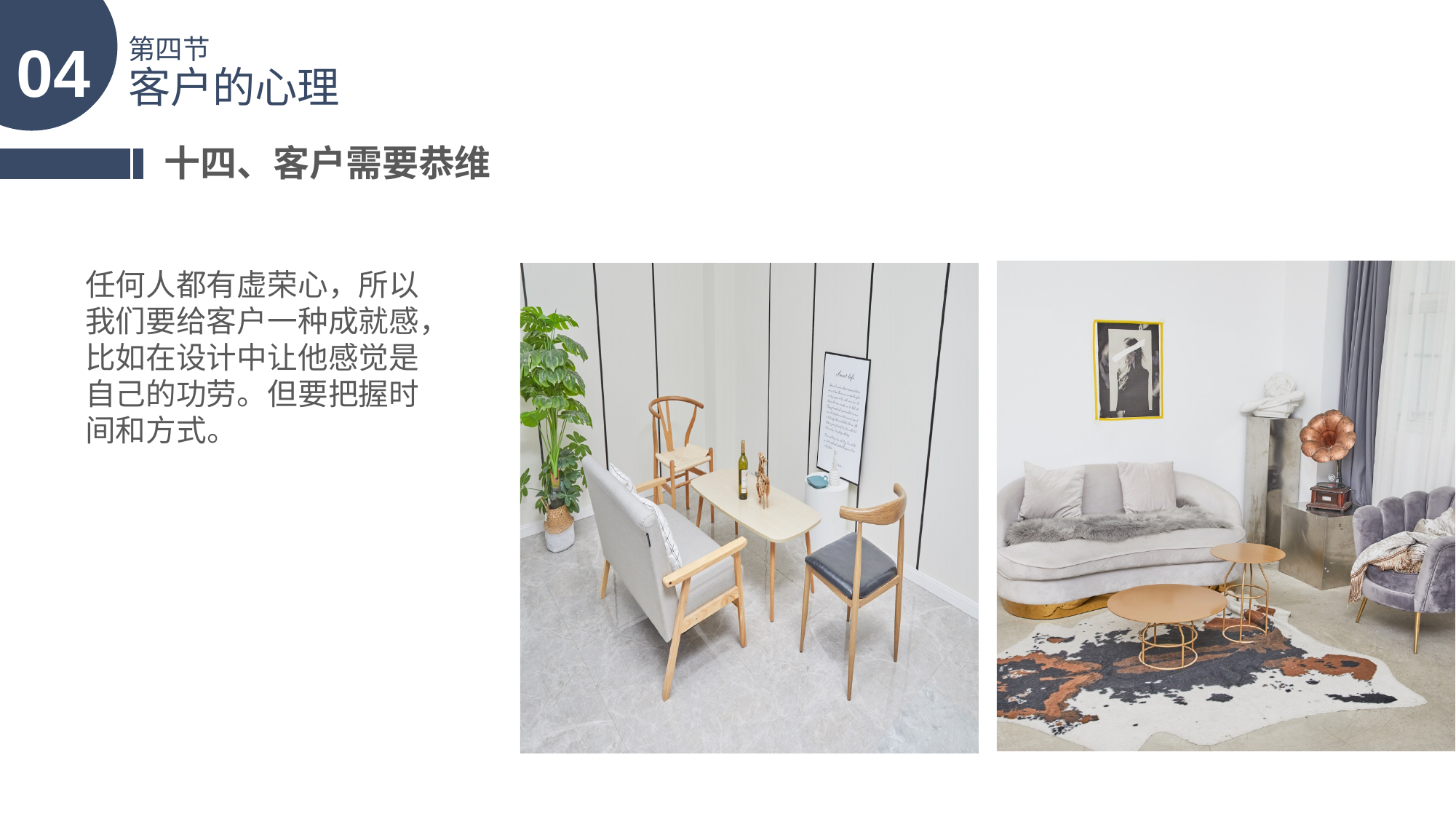

04
第四节
客户的心理
十四、客户需要恭维
任何人都有虚荣心，所以我们要给客户一种成就感，比如在设计中让他感觉是自己的功劳。但要把握时间和方式。